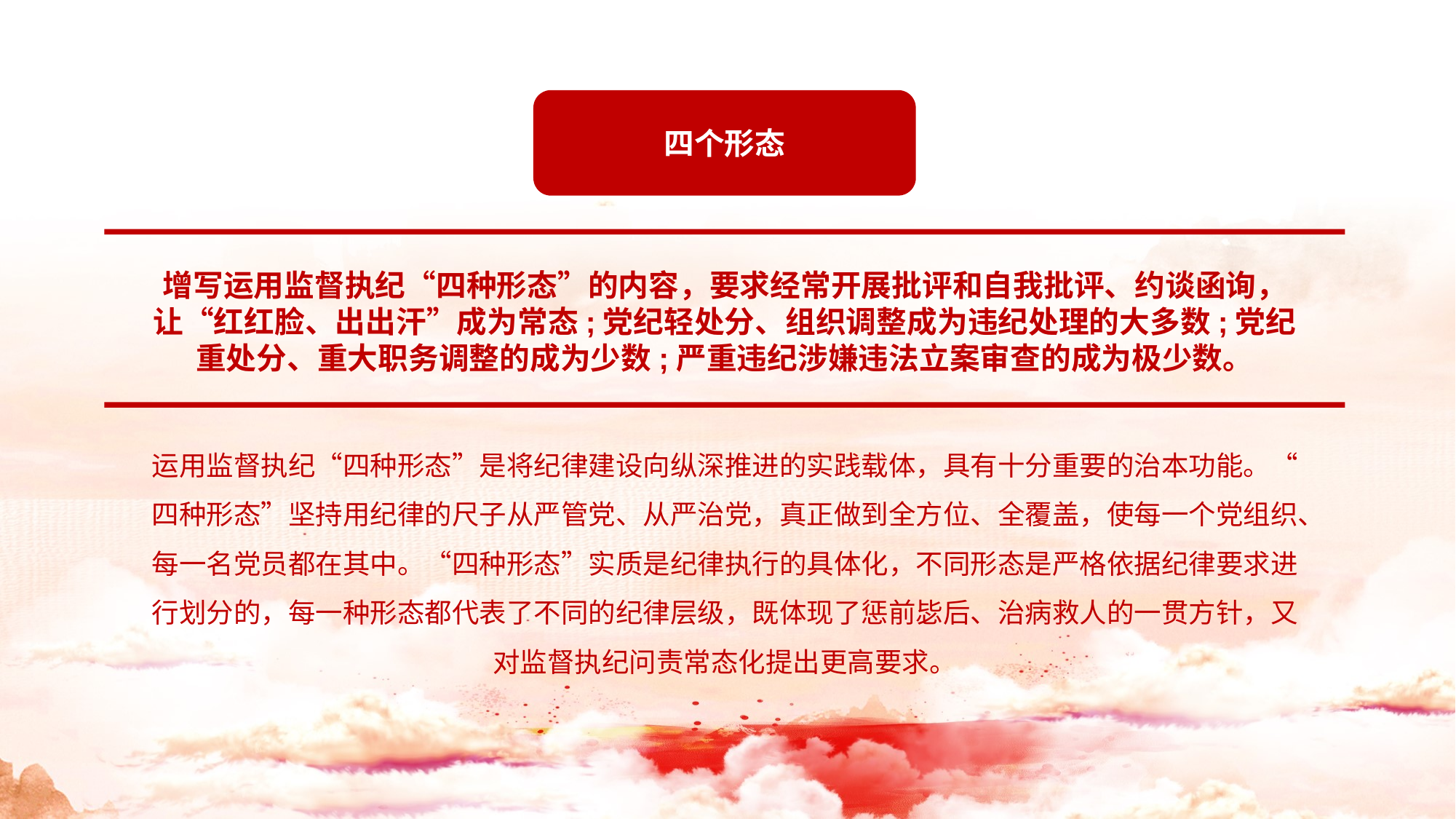

四个形态

增写运用监督执纪“四种形态”的内容，要求经常开展批评和自我批评、约谈函询，让“红红脸、出出汗”成为常态;党纪轻处分、组织调整成为违纪处理的大多数;党纪重处分、重大职务调整的成为少数;严重违纪涉嫌违法立案审查的成为极少数。
运用监督执纪“四种形态”是将纪律建设向纵深推进的实践载体，具有十分重要的治本功能。“ 四种形态”坚持用纪律的尺子从严管党、从严治党，真正做到全方位、全覆盖，使每一个党组织、每一名党员都在其中。“四种形态”实质是纪律执行的具体化，不同形态是严格依据纪律要求进行划分的，每一种形态都代表了不同的纪律层级，既体现了惩前毖后、治病救人的一贯方针，又对监督执纪问责常态化提出更高要求。